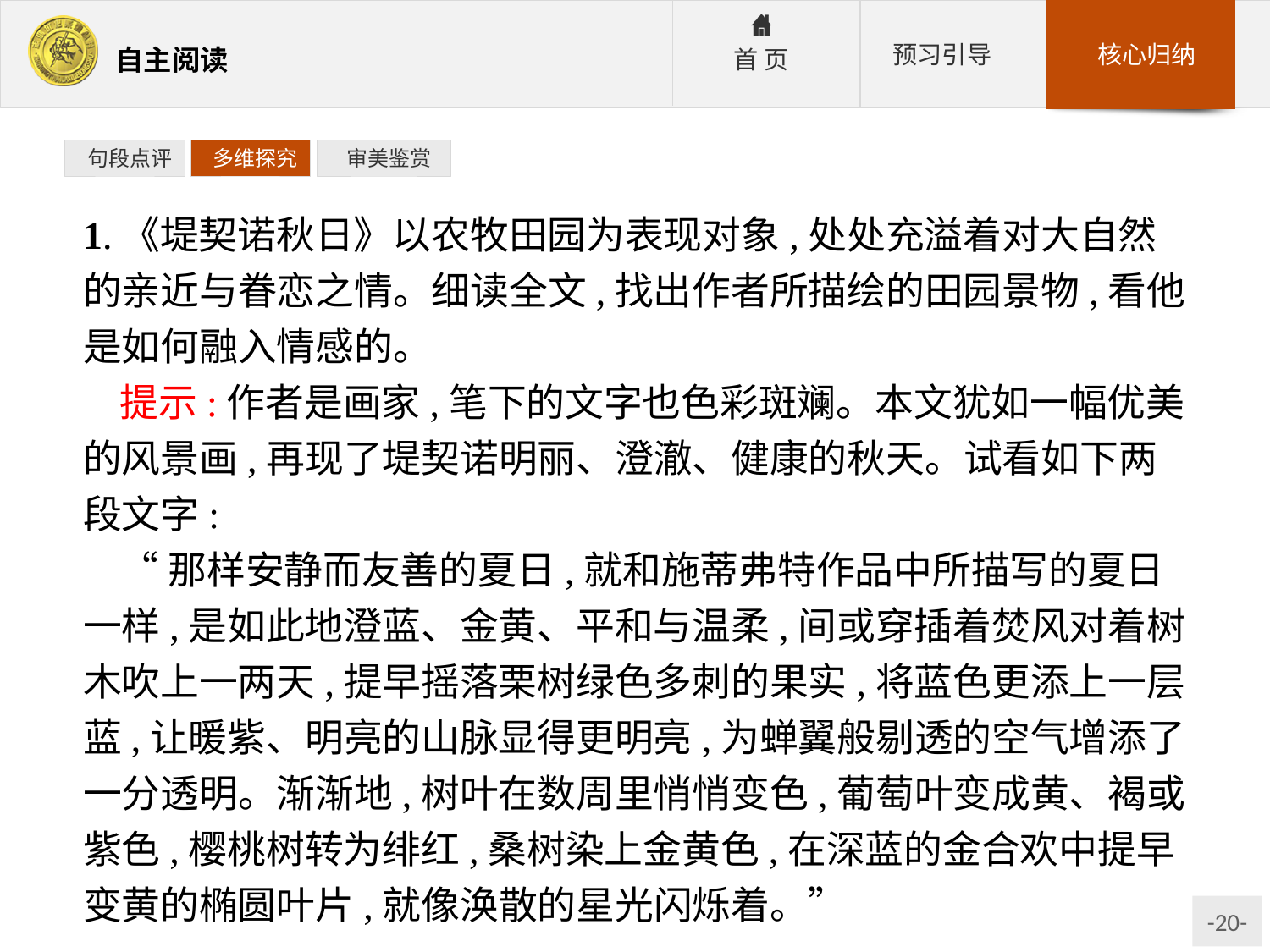

句段点评
 多维探究
 审美鉴赏
1.《堤契诺秋日》以农牧田园为表现对象,处处充溢着对大自然的亲近与眷恋之情。细读全文,找出作者所描绘的田园景物,看他是如何融入情感的。
提示:作者是画家,笔下的文字也色彩斑斓。本文犹如一幅优美的风景画,再现了堤契诺明丽、澄澈、健康的秋天。试看如下两段文字:
“那样安静而友善的夏日,就和施蒂弗特作品中所描写的夏日一样,是如此地澄蓝、金黄、平和与温柔,间或穿插着焚风对着树木吹上一两天,提早摇落栗树绿色多刺的果实,将蓝色更添上一层蓝,让暖紫、明亮的山脉显得更明亮,为蝉翼般剔透的空气增添了一分透明。渐渐地,树叶在数周里悄悄变色,葡萄叶变成黄、褐或紫色,樱桃树转为绯红,桑树染上金黄色,在深蓝的金合欢中提早变黄的椭圆叶片,就像涣散的星光闪烁着。”